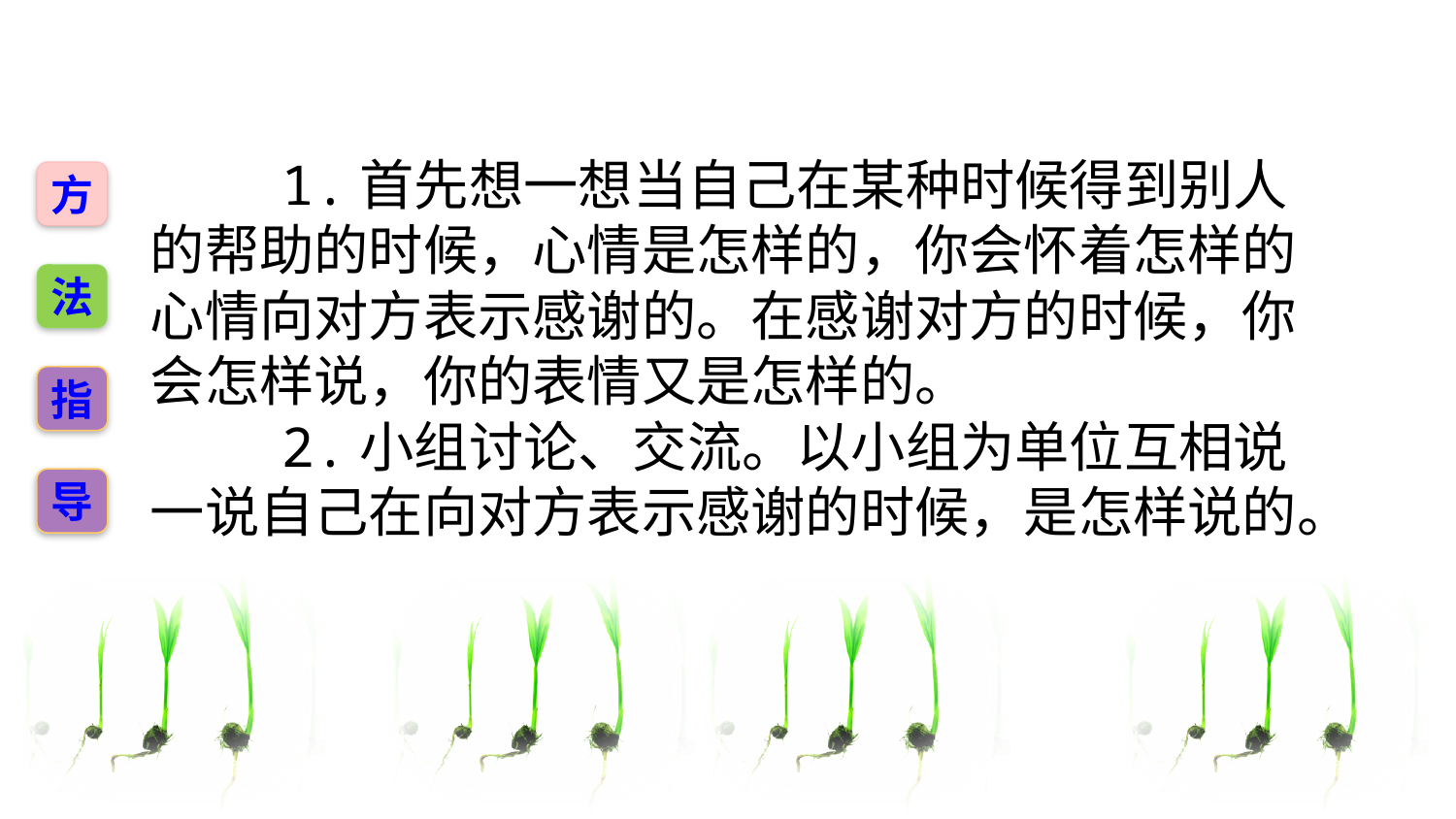

1.首先想一想当自己在某种时候得到别人的帮助的时候，心情是怎样的，你会怀着怎样的心情向对方表示感谢的。在感谢对方的时候，你会怎样说，你的表情又是怎样的。
    2.小组讨论、交流。以小组为单位互相说一说自己在向对方表示感谢的时候，是怎样说的。
方
法
指
导